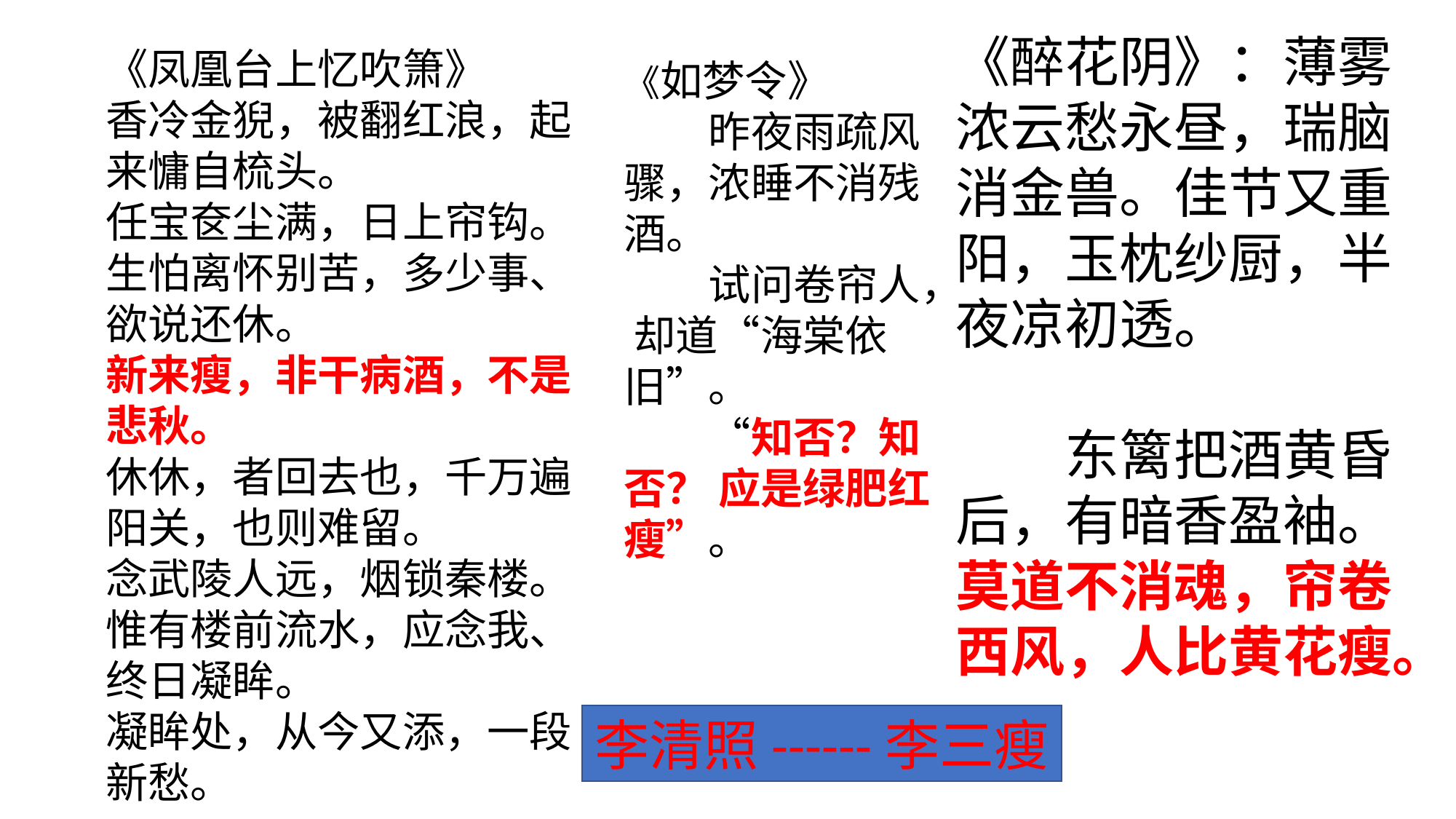

《醉花阴》：薄雾浓云愁永昼，瑞脑消金兽。佳节又重阳，玉枕纱厨，半夜凉初透。

　　东篱把酒黄昏后，有暗香盈袖。莫道不消魂，帘卷西风，人比黄花瘦。
《凤凰台上忆吹箫》
香冷金猊，被翻红浪，起来慵自梳头。
任宝奁尘满，日上帘钩。
生怕离怀别苦，多少事、欲说还休。
新来瘦，非干病酒，不是悲秋。
休休，者回去也，千万遍阳关，也则难留。
念武陵人远，烟锁秦楼。
惟有楼前流水，应念我、终日凝眸。
凝眸处，从今又添，一段新愁。
《如梦令》
　　昨夜雨疏风骤，浓睡不消残酒。
　　试问卷帘人， 却道“海棠依旧”。
　　“知否？知否？ 应是绿肥红瘦”。
李清照------李三瘦